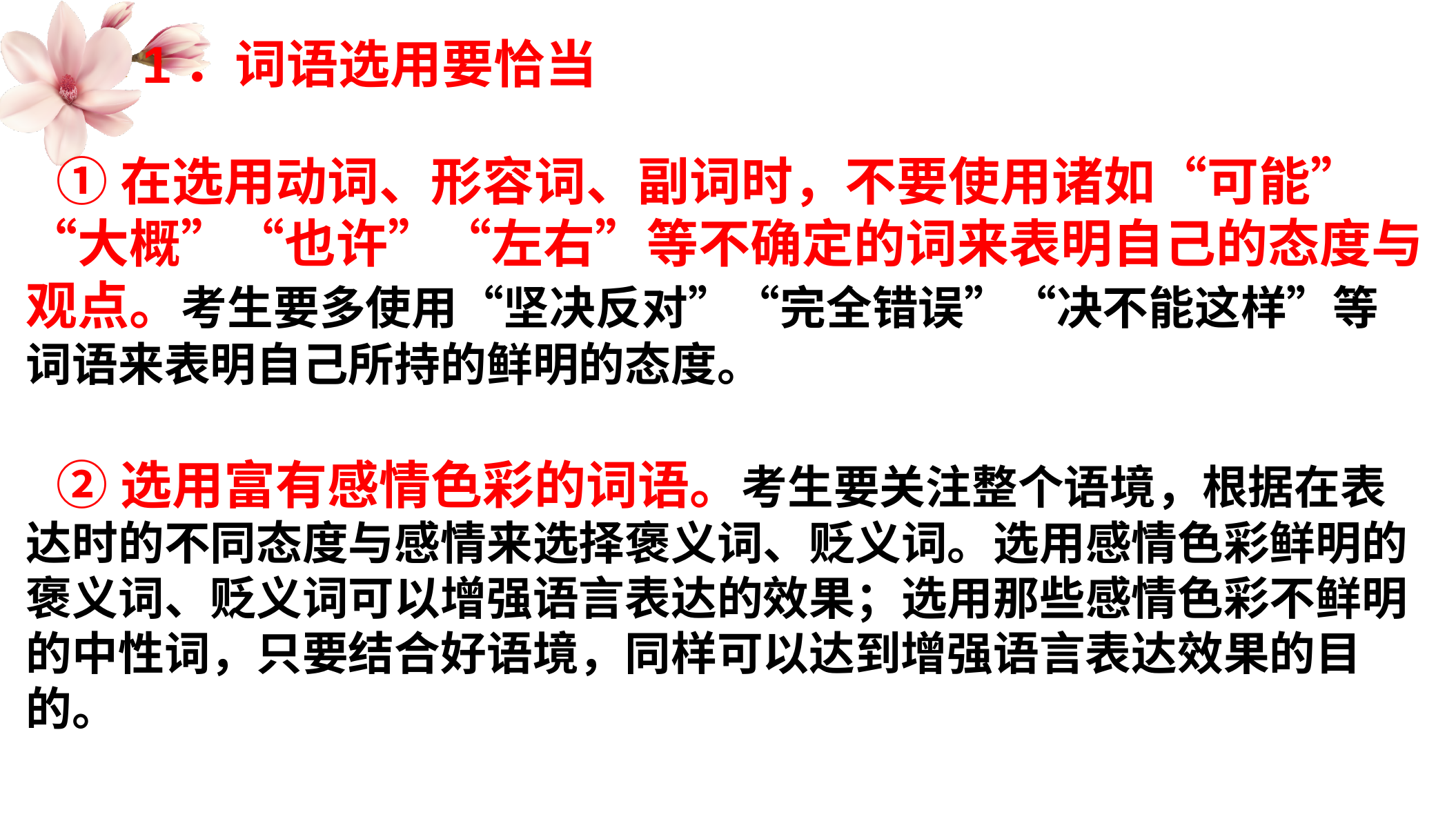

1．词语选用要恰当

①在选用动词、形容词、副词时，不要使用诸如“可能”“大概”“也许”“左右”等不确定的词来表明自己的态度与观点。考生要多使用“坚决反对”“完全错误”“决不能这样”等词语来表明自己所持的鲜明的态度。

②选用富有感情色彩的词语。考生要关注整个语境，根据在表达时的不同态度与感情来选择褒义词、贬义词。选用感情色彩鲜明的褒义词、贬义词可以增强语言表达的效果；选用那些感情色彩不鲜明的中性词，只要结合好语境，同样可以达到增强语言表达效果的目的。